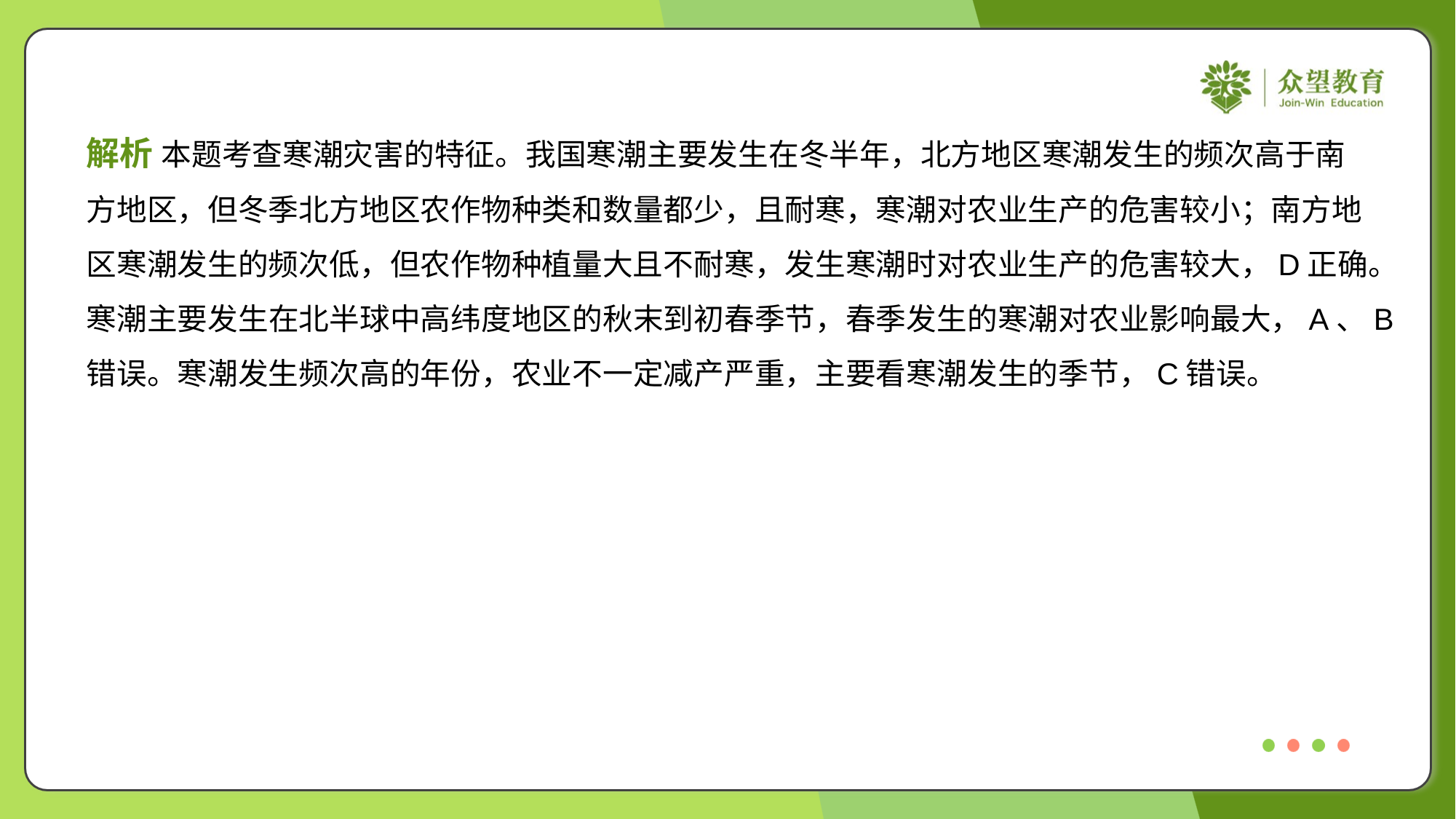

解析 本题考查寒潮灾害的特征。我国寒潮主要发生在冬半年，北方地区寒潮发生的频次高于南
方地区，但冬季北方地区农作物种类和数量都少，且耐寒，寒潮对农业生产的危害较小；南方地
区寒潮发生的频次低，但农作物种植量大且不耐寒，发生寒潮时对农业生产的危害较大，D正确。
寒潮主要发生在北半球中高纬度地区的秋末到初春季节，春季发生的寒潮对农业影响最大，A、B
错误。寒潮发生频次高的年份，农业不一定减产严重，主要看寒潮发生的季节，C错误。